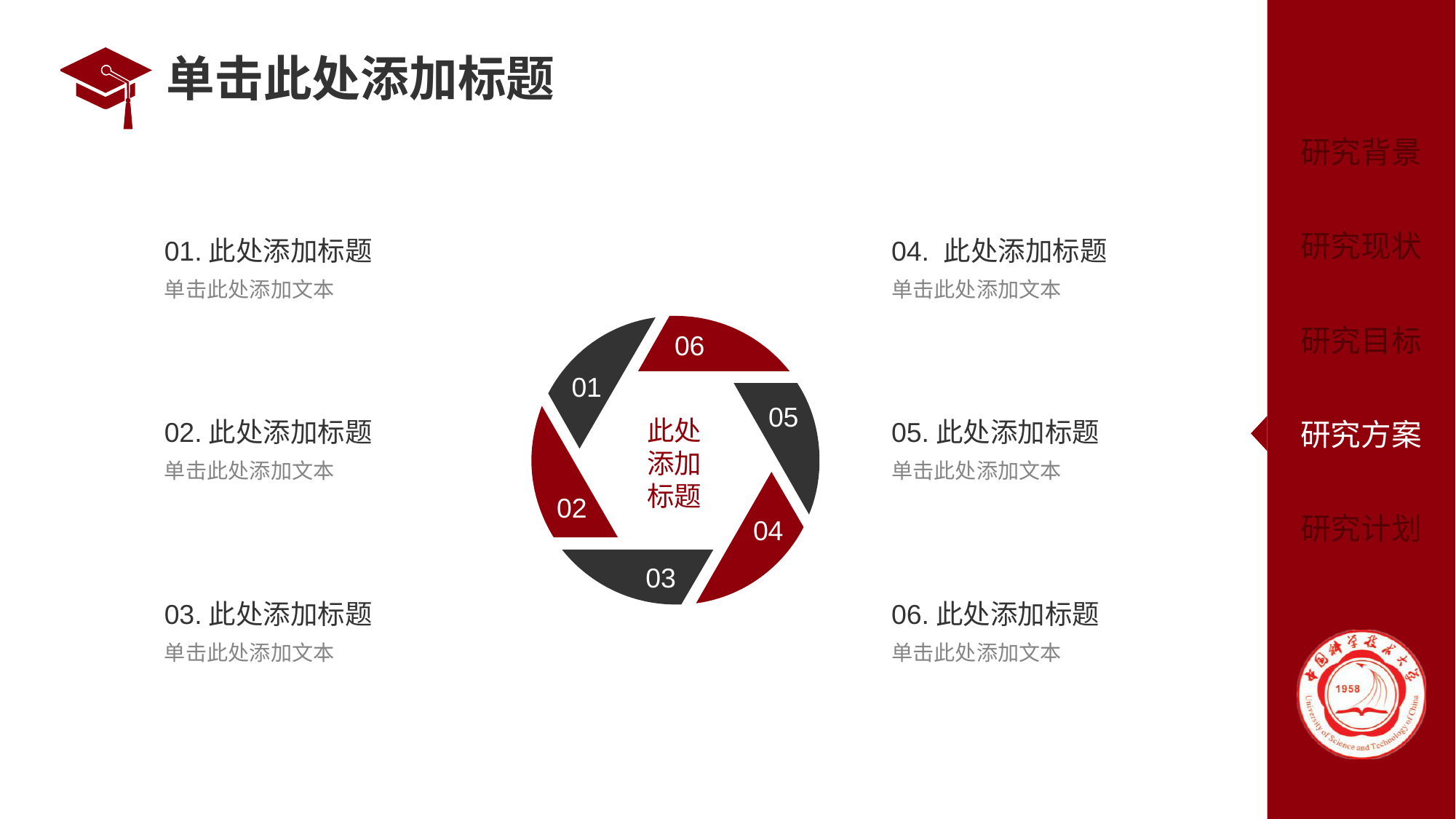

# 单击此处添加标题
01.此处添加标题
单击此处添加文本
04. 此处添加标题
单击此处添加文本

06
01

05

此处
添加
标题
02.此处添加标题
单击此处添加文本
05.此处添加标题
单击此处添加文本

02
04

03
03.此处添加标题
单击此处添加文本
06.此处添加标题
单击此处添加文本